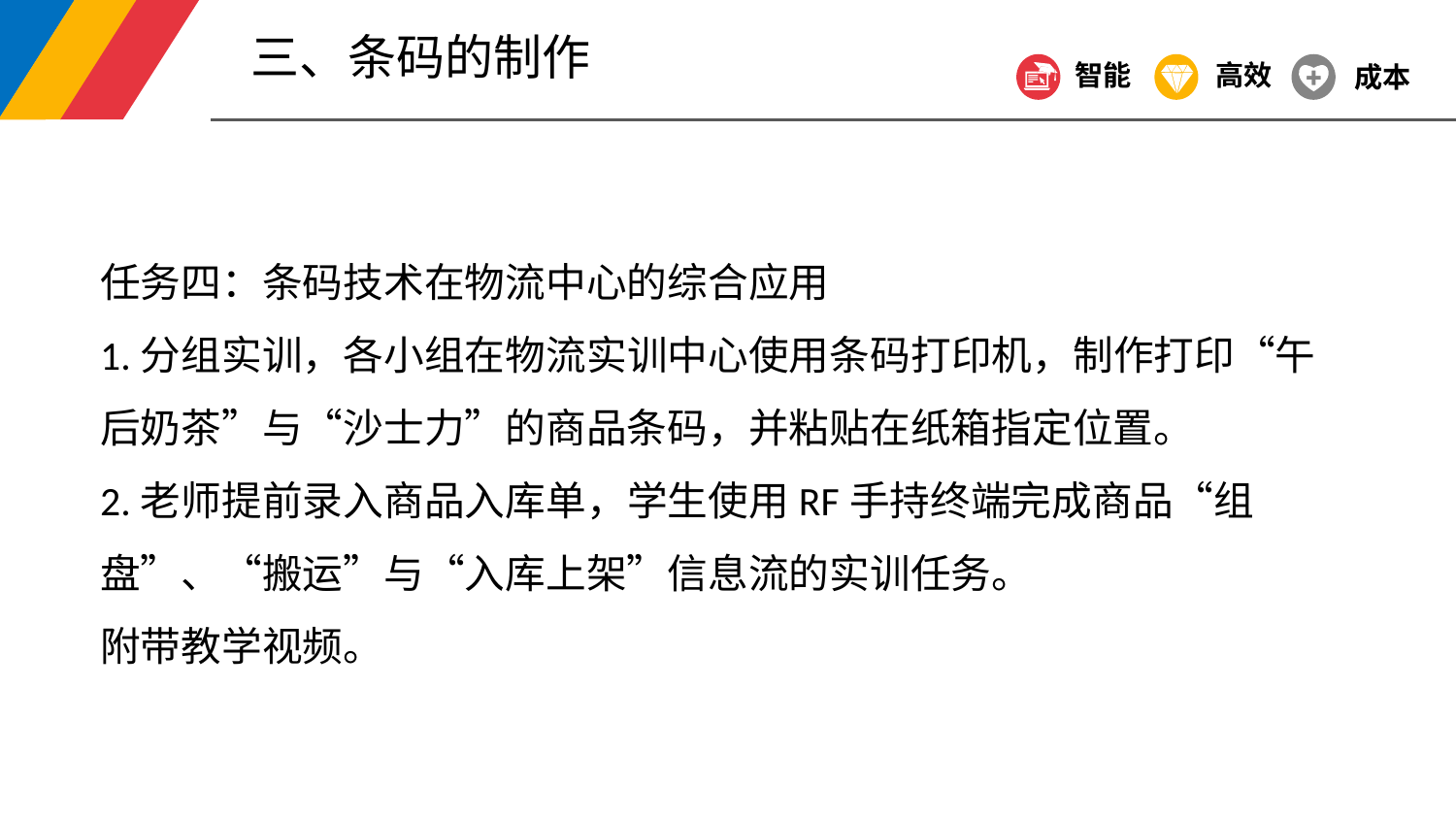

三、条码的制作
智能
高效
成本
任务四：条码技术在物流中心的综合应用
1.分组实训，各小组在物流实训中心使用条码打印机，制作打印“午后奶茶”与“沙士力”的商品条码，并粘贴在纸箱指定位置。
2.老师提前录入商品入库单，学生使用RF手持终端完成商品“组盘”、“搬运”与“入库上架”信息流的实训任务。
附带教学视频。